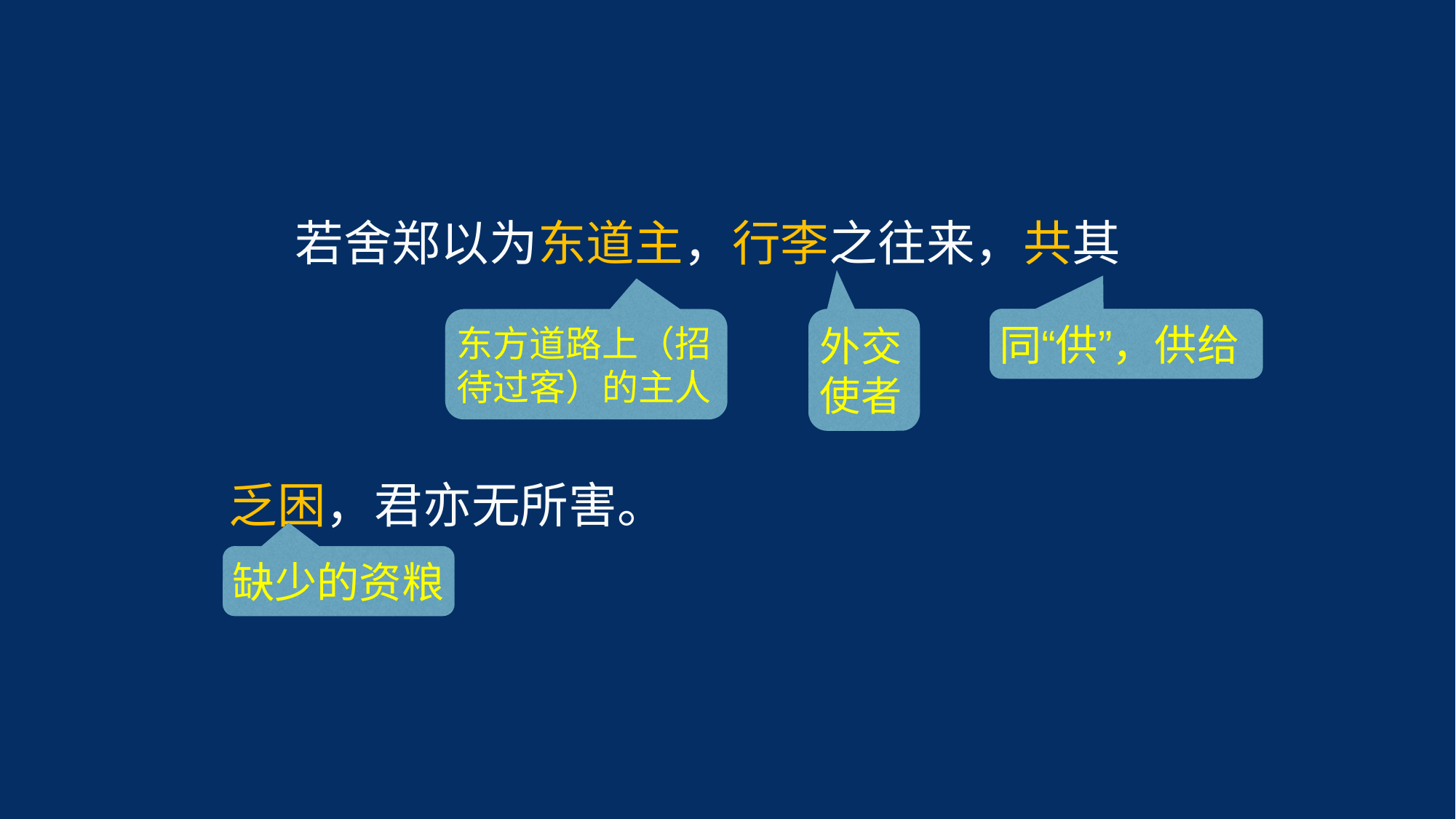

若舍郑以为东道主，行李之往来，共其

乏困，君亦无所害。

同“供”，供给
东方道路上（招待过客）的主人
外交使者
缺少的资粮